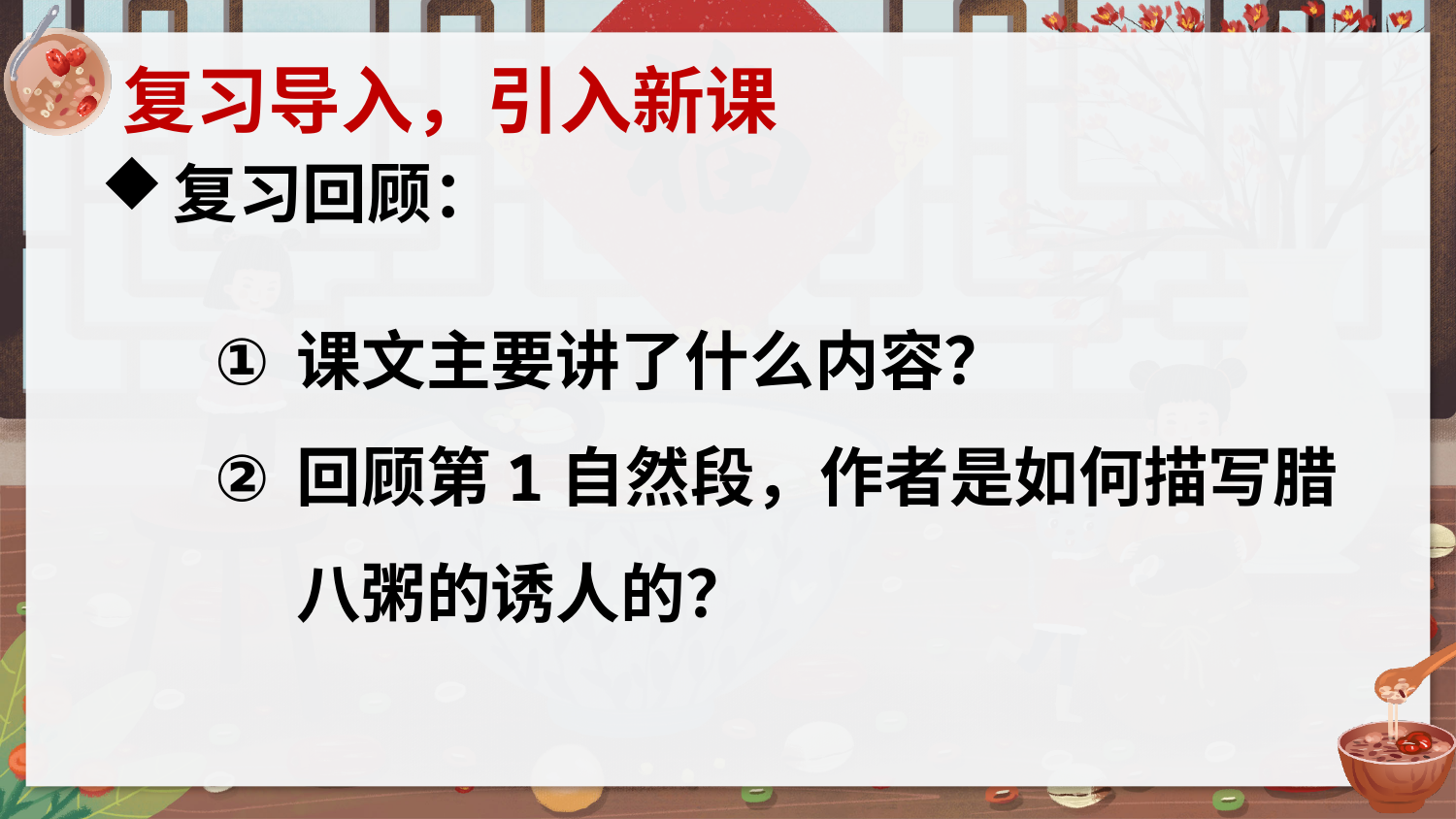

复习导入，引入新课
复习回顾：
课文主要讲了什么内容？
回顾第1自然段，作者是如何描写腊八粥的诱人的？